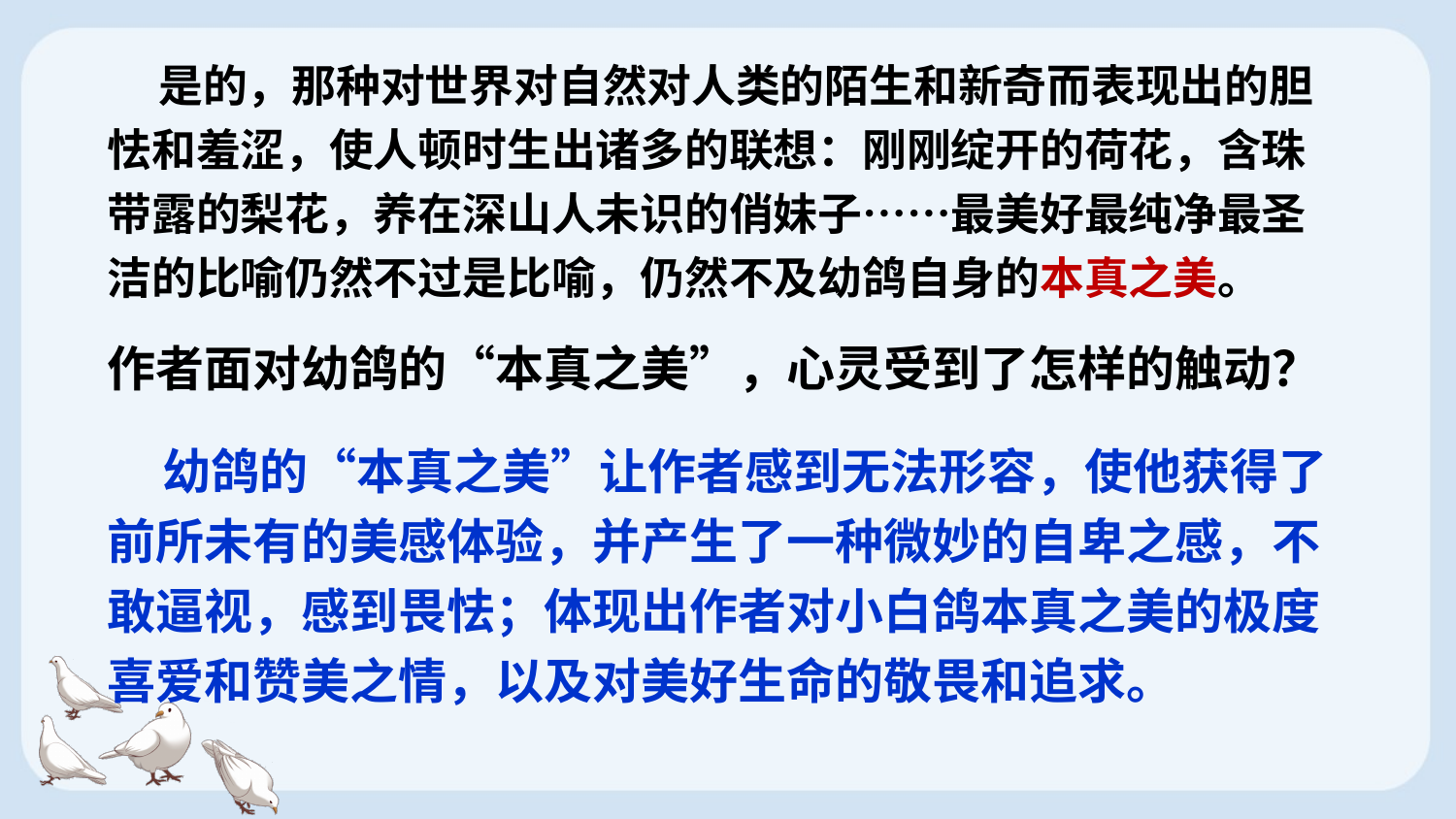

是的，那种对世界对自然对人类的陌生和新奇而表现出的胆怯和羞涩，使人顿时生出诸多的联想：刚刚绽开的荷花，含珠带露的梨花，养在深山人未识的俏妹子……最美好最纯净最圣洁的比喻仍然不过是比喻，仍然不及幼鸽自身的本真之美。
作者面对幼鸽的“本真之美”，心灵受到了怎样的触动？
    幼鸽的“本真之美”让作者感到无法形容，使他获得了前所未有的美感体验，并产生了一种微妙的自卑之感，不敢逼视，感到畏怯；体现出作者对小白鸽本真之美的极度喜爱和赞美之情，以及对美好生命的敬畏和追求。